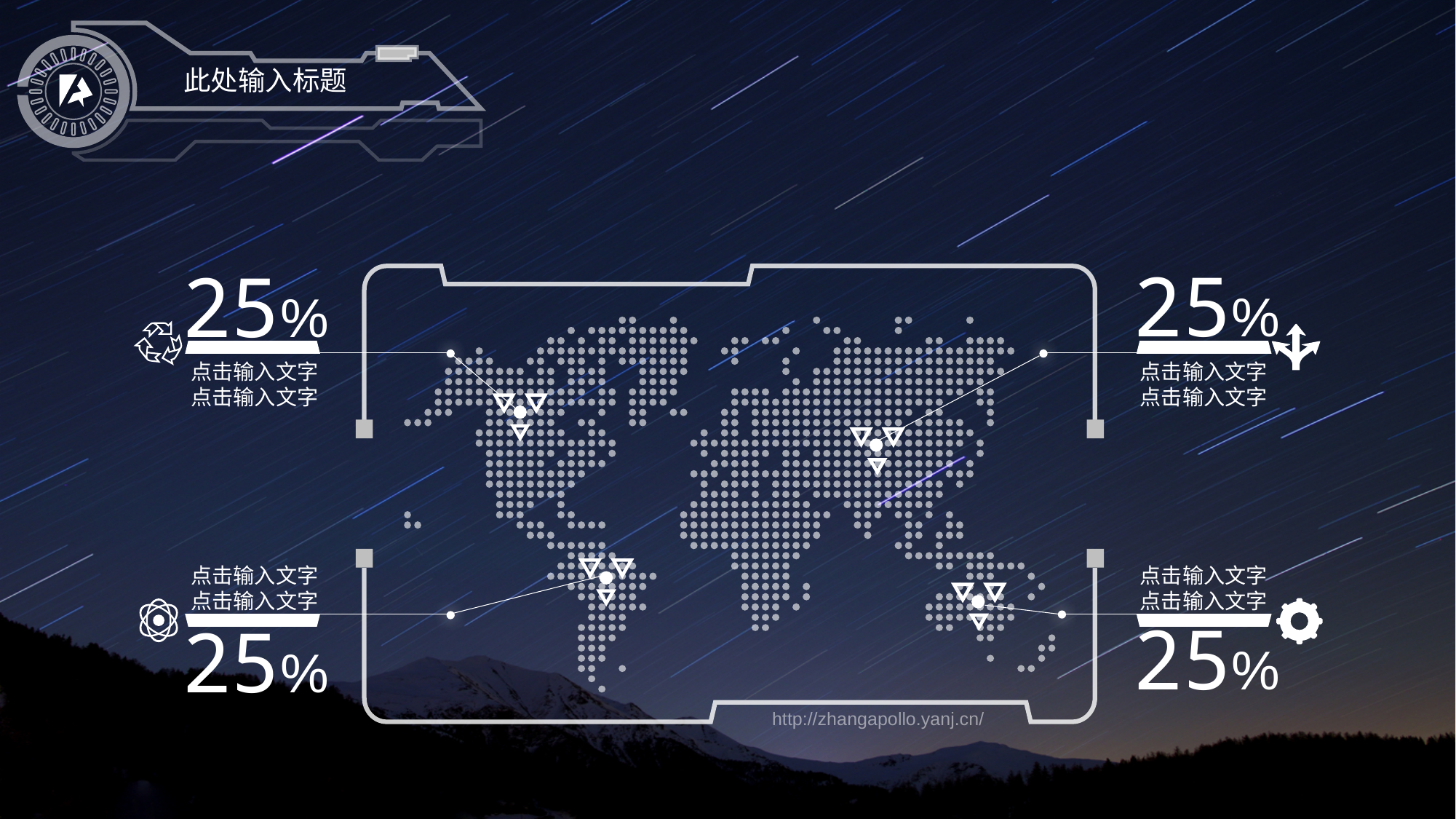

此处输入标题

25%
25%

http://zhangapollo.yanj.cn/

点击输入文字
点击输入文字
点击输入文字
点击输入文字

点击输入文字
点击输入文字
点击输入文字
点击输入文字

25%
25%